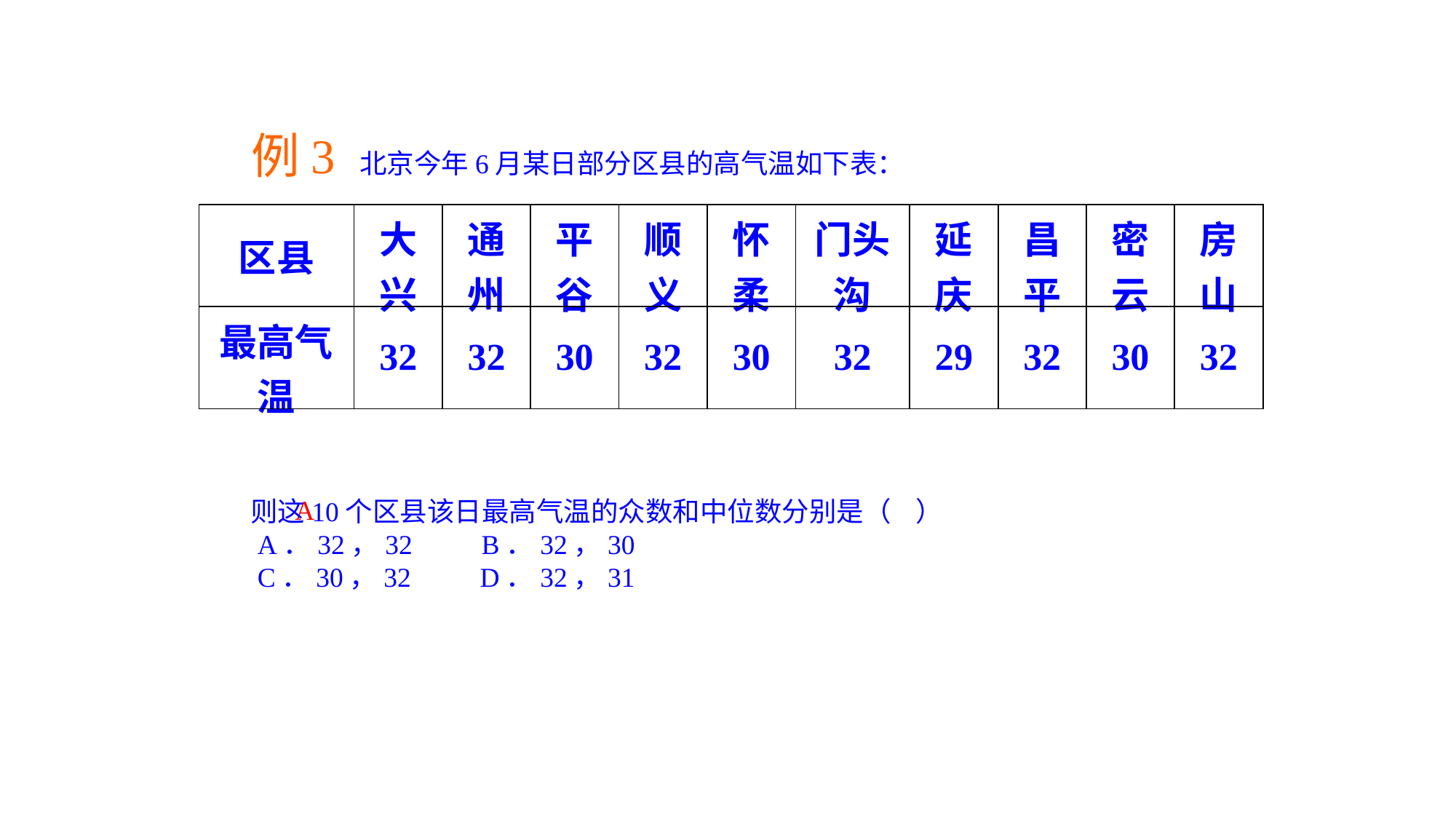

例3 北京今年6月某日部分区县的高气温如下表：
| 区县 | 大兴 | 通州 | 平谷 | 顺义 | 怀柔 | 门头沟 | 延庆 | 昌平 | 密云 | 房山 |
| --- | --- | --- | --- | --- | --- | --- | --- | --- | --- | --- |
| 最高气温 | 32 | 32 | 30 | 32 | 30 | 32 | 29 | 32 | 30 | 32 |
A
则这10个区县该日最高气温的众数和中位数分别是（    ）
 A．32，32          B．32，30
 C．30，32          D．32，31